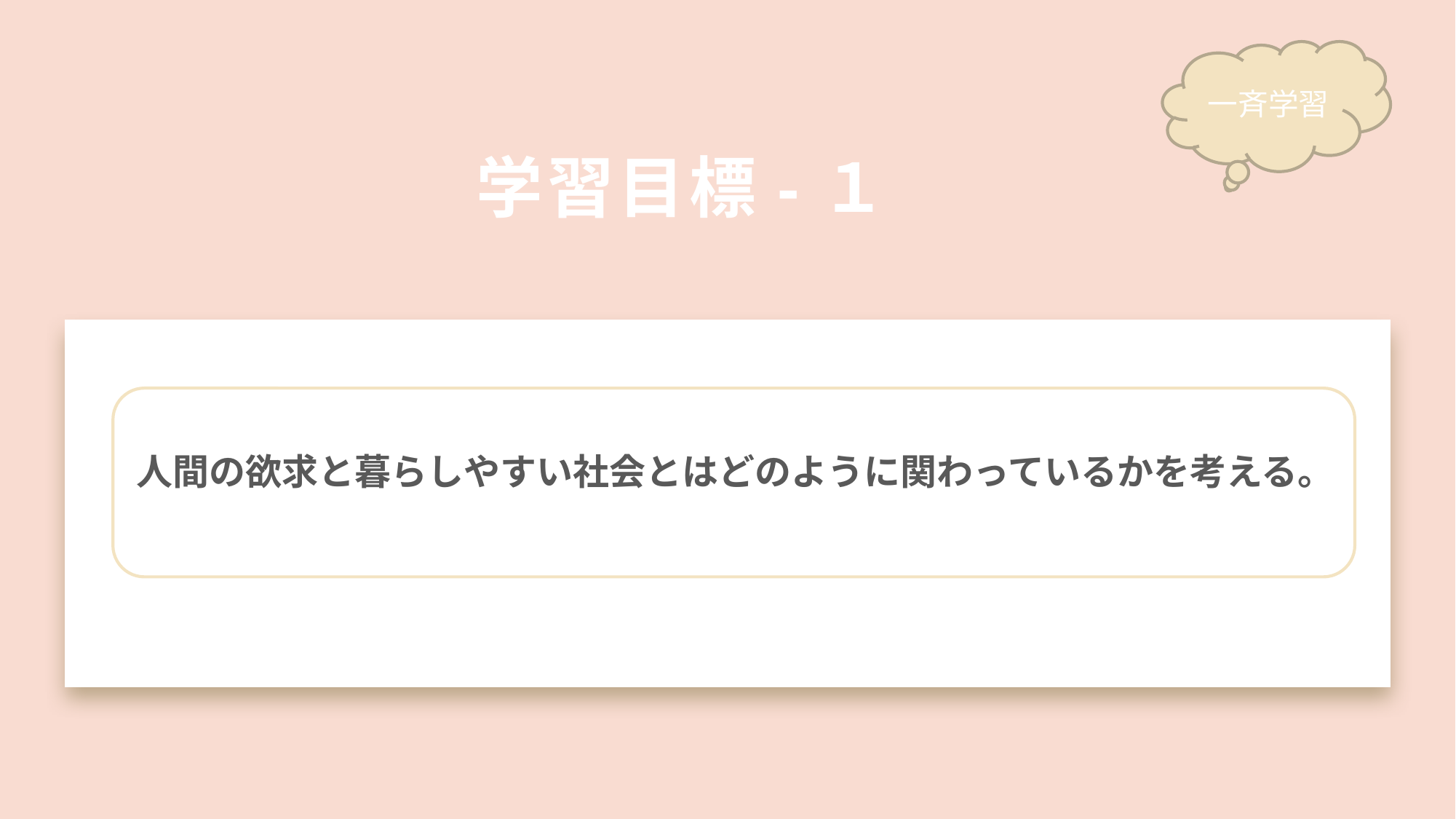

一斉学習
# 学習目標-１

人間の欲求と暮らしやすい社会とはどのように関わっているかを考える。